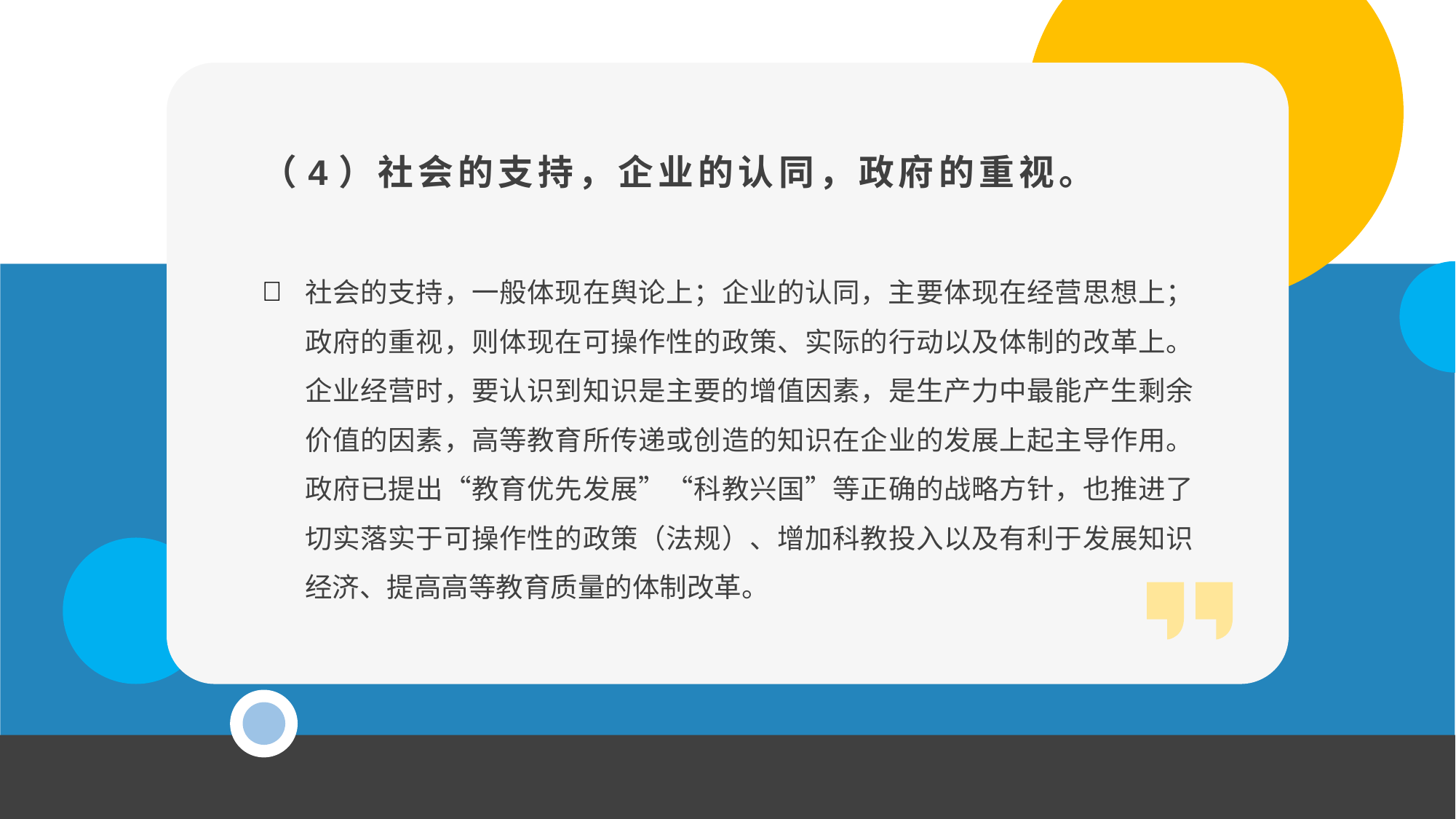

（4）社会的支持，企业的认同，政府的重视。
社会的支持，一般体现在舆论上；企业的认同，主要体现在经营思想上；政府的重视，则体现在可操作性的政策、实际的行动以及体制的改革上。企业经营时，要认识到知识是主要的增值因素，是生产力中最能产生剩余价值的因素，高等教育所传递或创造的知识在企业的发展上起主导作用。政府已提出“教育优先发展”“科教兴国”等正确的战略方针，也推进了切实落实于可操作性的政策（法规）、增加科教投入以及有利于发展知识经济、提高高等教育质量的体制改革。